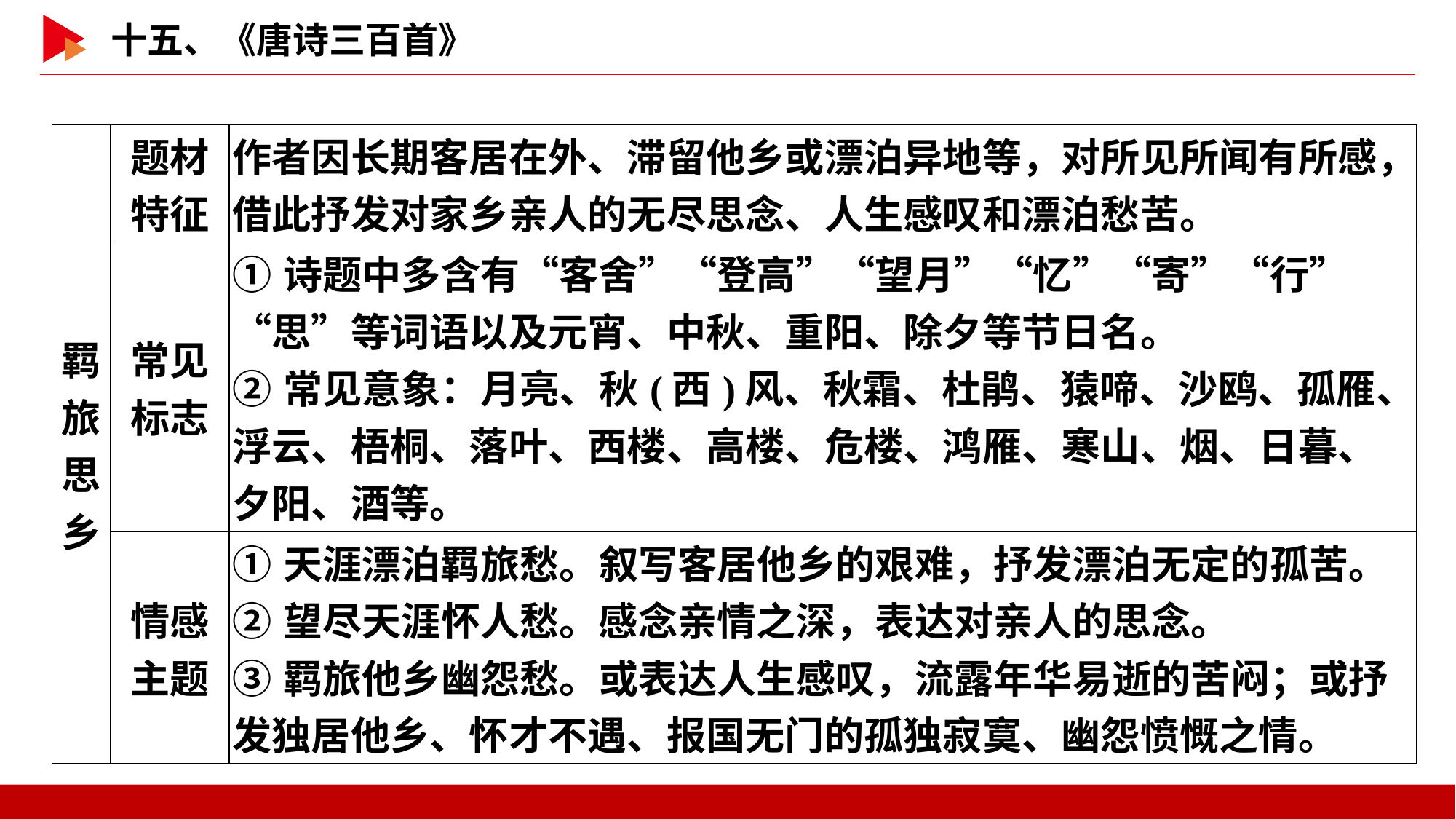

| 羁旅 思乡 | 题材 特征 | 作者因长期客居在外、滞留他乡或漂泊异地等，对所见所闻有所感，借此抒发对家乡亲人的无尽思念、人生感叹和漂泊愁苦。 |
| --- | --- | --- |
|  | 常见 标志 | ①诗题中多含有“客舍”“登高”“望月”“忆”“寄”“行”“思”等词语以及元宵、中秋、重阳、除夕等节日名。 ②常见意象：月亮、秋(西)风、秋霜、杜鹃、猿啼、沙鸥、孤雁、浮云、梧桐、落叶、西楼、高楼、危楼、鸿雁、寒山、烟、日暮、夕阳、酒等。 |
|  | 情感 主题 | ①天涯漂泊羁旅愁。叙写客居他乡的艰难，抒发漂泊无定的孤苦。 ②望尽天涯怀人愁。感念亲情之深，表达对亲人的思念。 ③羁旅他乡幽怨愁。或表达人生感叹，流露年华易逝的苦闷；或抒发独居他乡、怀才不遇、报国无门的孤独寂寞、幽怨愤慨之情。 |